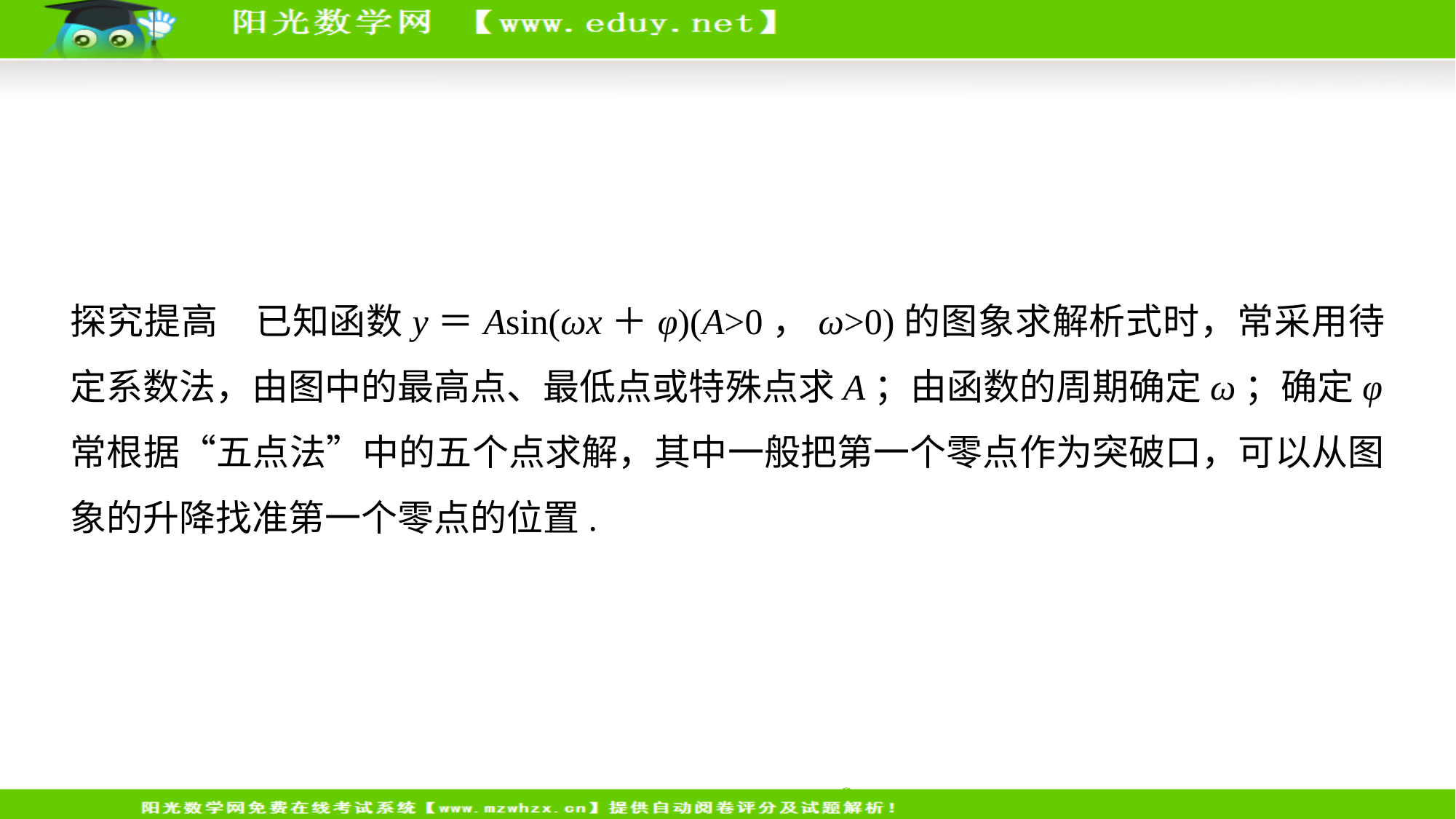

探究提高　已知函数y＝Asin(ωx＋φ)(A>0，ω>0)的图象求解析式时，常采用待定系数法，由图中的最高点、最低点或特殊点求A；由函数的周期确定ω；确定φ常根据“五点法”中的五个点求解，其中一般把第一个零点作为突破口，可以从图象的升降找准第一个零点的位置.